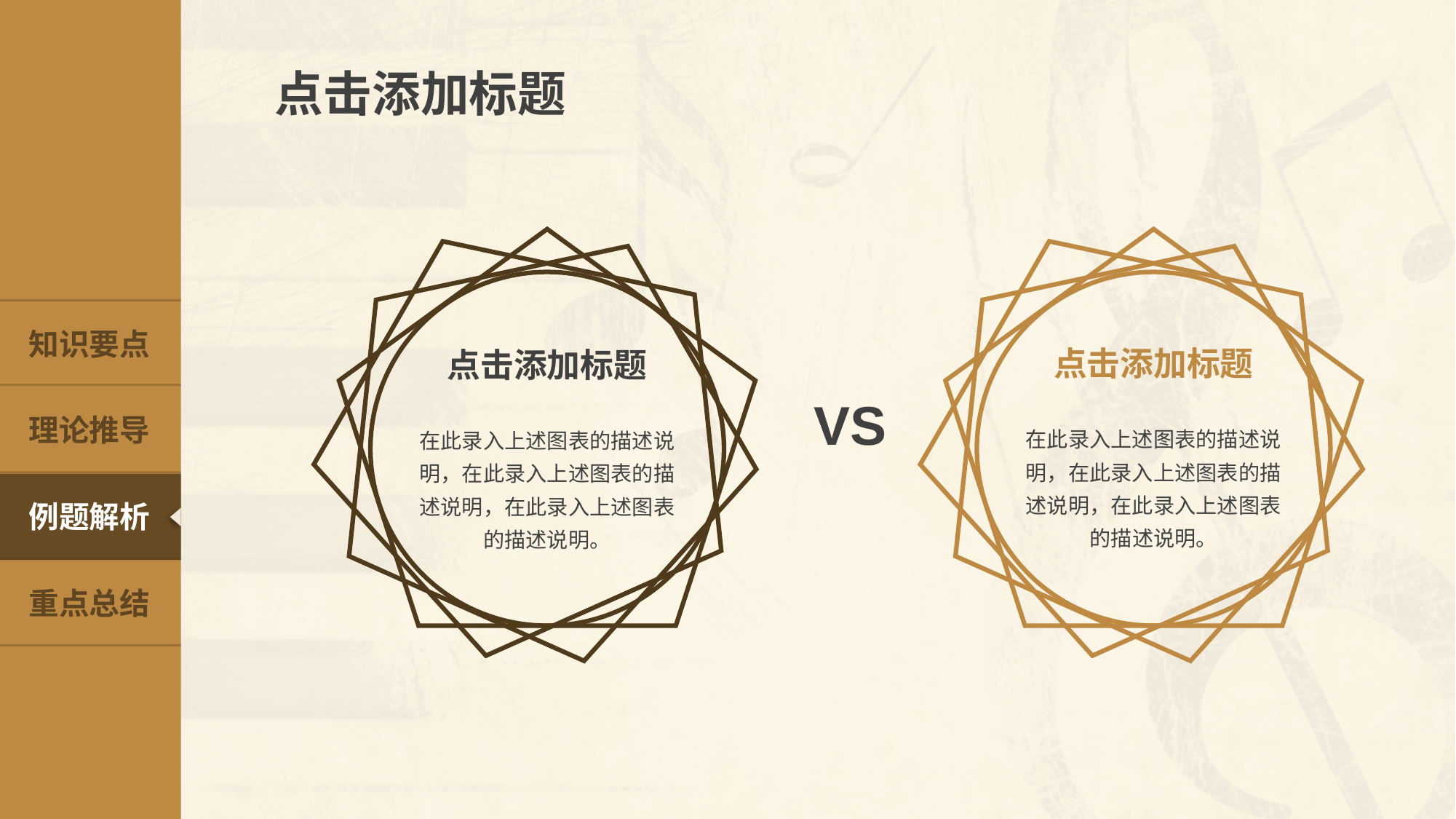

点击添加标题

点击添加标题
点击添加标题
VS
在此录入上述图表的描述说明，在此录入上述图表的描述说明，在此录入上述图表的描述说明。
在此录入上述图表的描述说明，在此录入上述图表的描述说明，在此录入上述图表的描述说明。